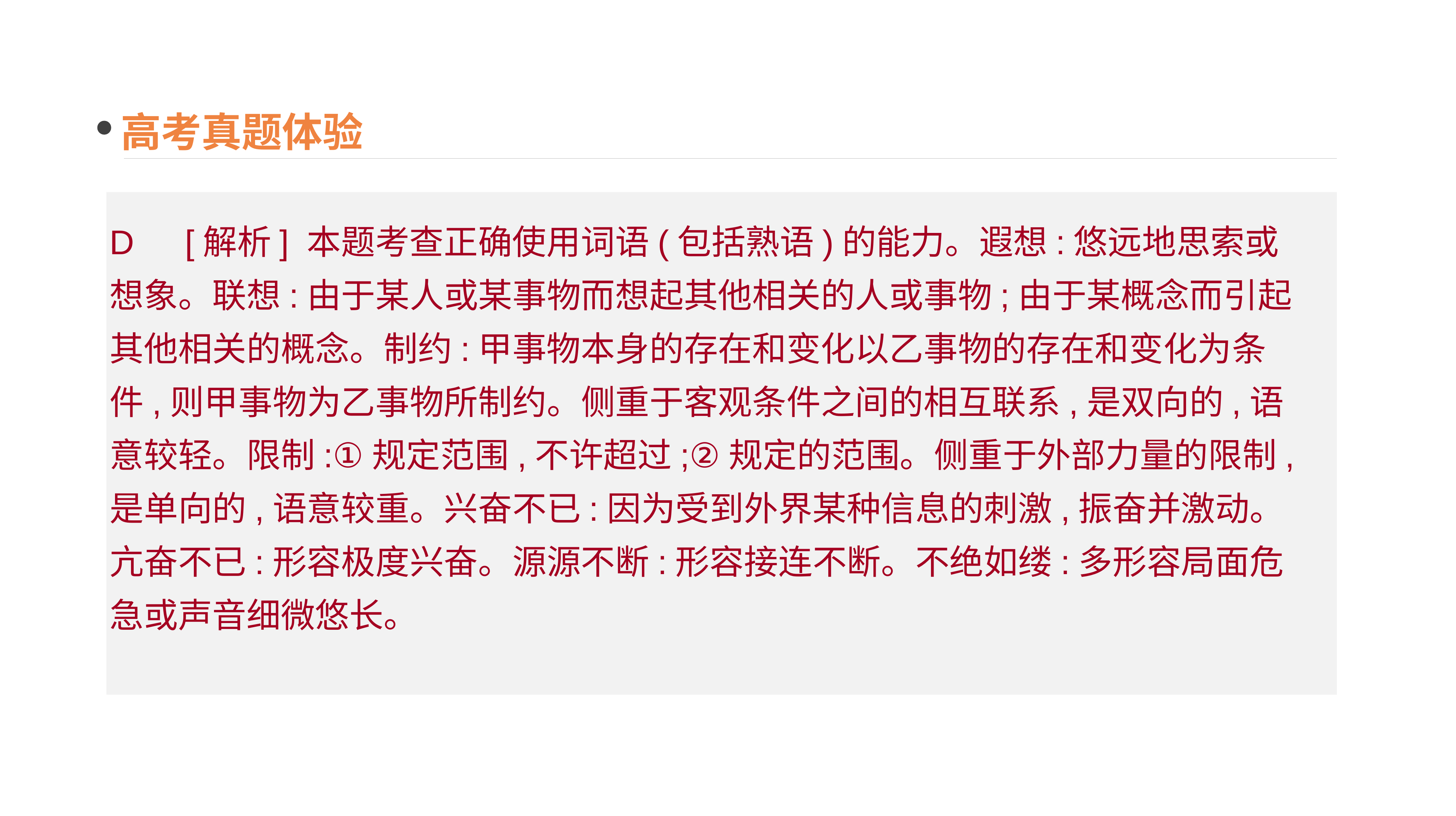

高考真题体验

D　[解析] 本题考查正确使用词语(包括熟语)的能力。遐想:悠远地思索或想象。联想:由于某人或某事物而想起其他相关的人或事物;由于某概念而引起其他相关的概念。制约:甲事物本身的存在和变化以乙事物的存在和变化为条件,则甲事物为乙事物所制约。侧重于客观条件之间的相互联系,是双向的,语意较轻。限制:①规定范围,不许超过;②规定的范围。侧重于外部力量的限制,是单向的,语意较重。兴奋不已:因为受到外界某种信息的刺激,振奋并激动。亢奋不已:形容极度兴奋。源源不断:形容接连不断。不绝如缕:多形容局面危急或声音细微悠长。